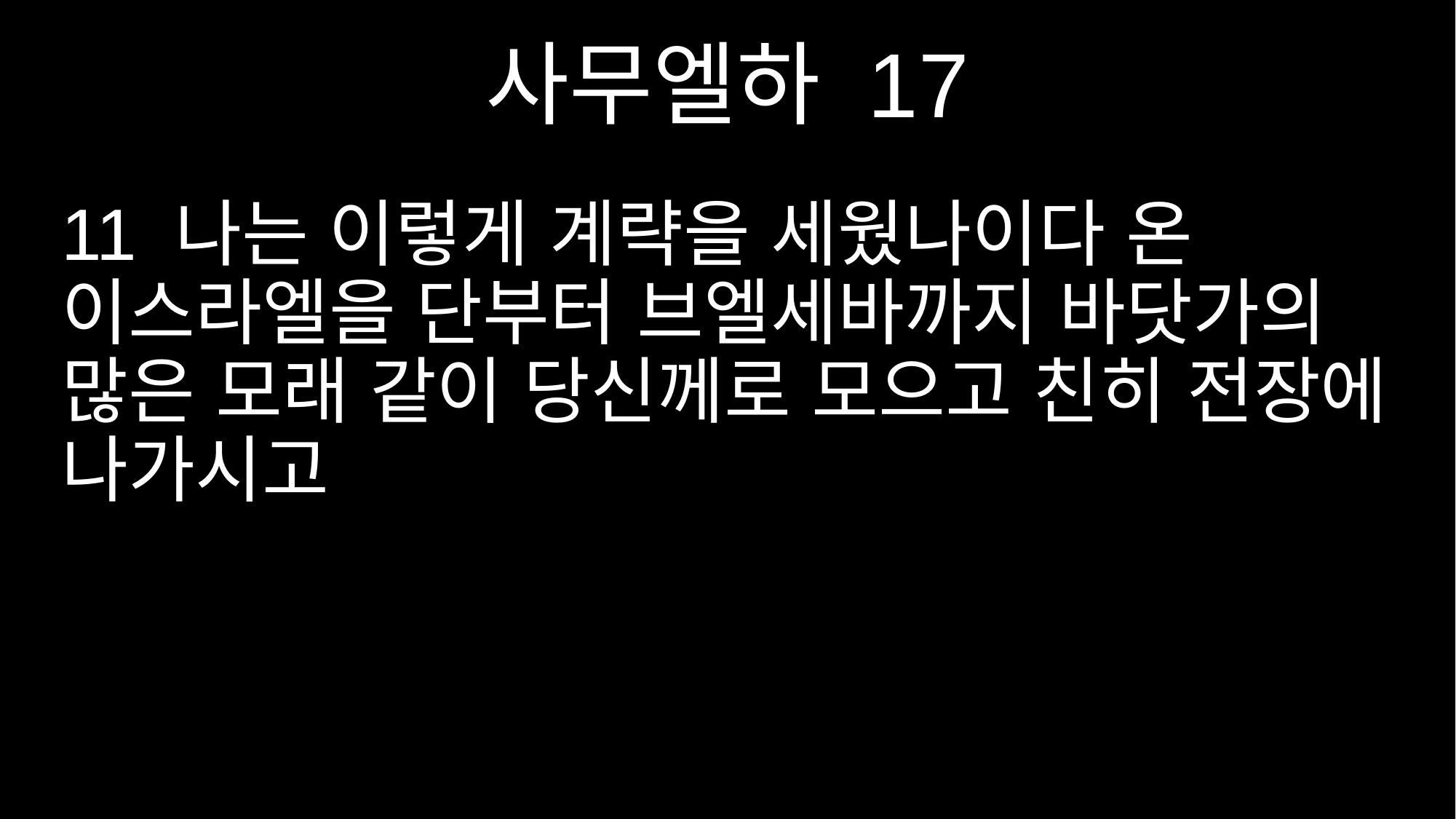

사무엘하 17
11 나는 이렇게 계략을 세웠나이다 온 이스라엘을 단부터 브엘세바까지 바닷가의 많은 모래 같이 당신께로 모으고 친히 전장에 나가시고